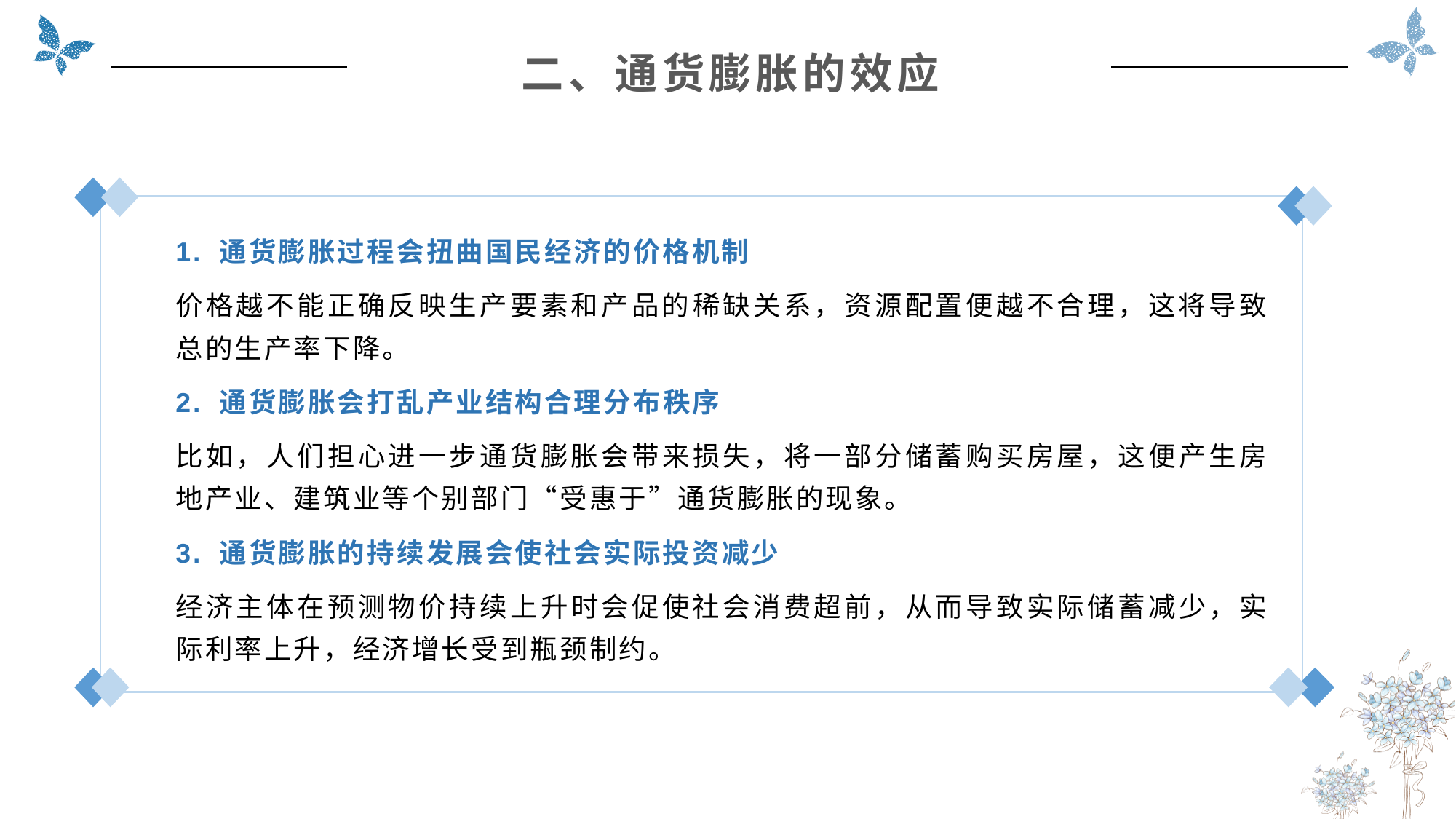

二、通货膨胀的效应

1. 通货膨胀过程会扭曲国民经济的价格机制
价格越不能正确反映生产要素和产品的稀缺关系，资源配置便越不合理，这将导致总的生产率下降。
2. 通货膨胀会打乱产业结构合理分布秩序
比如，人们担心进一步通货膨胀会带来损失，将一部分储蓄购买房屋，这便产生房地产业、建筑业等个别部门“受惠于”通货膨胀的现象。
3. 通货膨胀的持续发展会使社会实际投资减少
经济主体在预测物价持续上升时会促使社会消费超前，从而导致实际储蓄减少，实际利率上升，经济增长受到瓶颈制约。